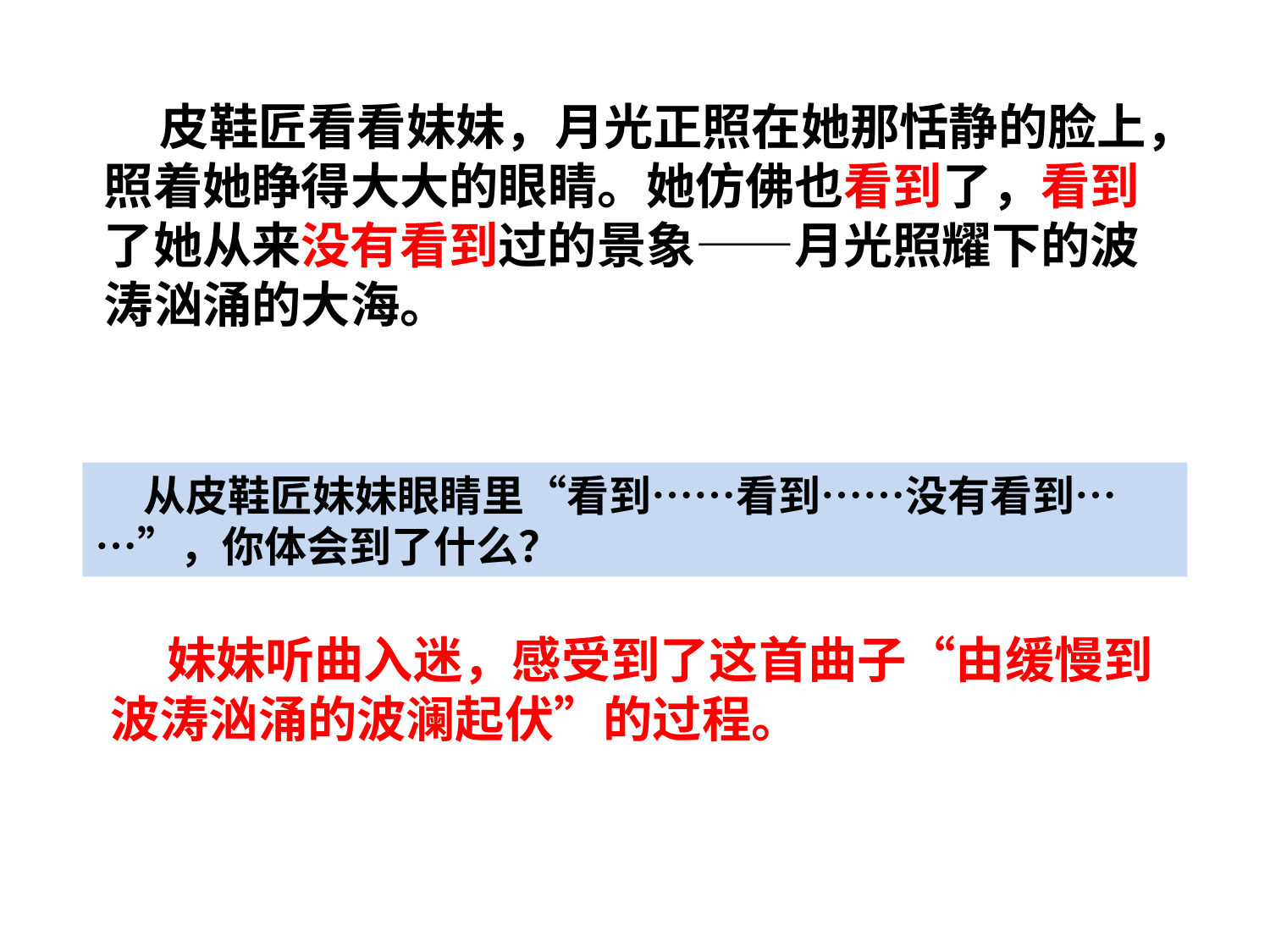

皮鞋匠看看妹妹，月光正照在她那恬静的脸上，照着她睁得大大的眼睛。她仿佛也看到了，看到了她从来没有看到过的景象——月光照耀下的波涛汹涌的大海。
    从皮鞋匠妹妹眼睛里“看到……看到……没有看到……”，你体会到了什么？
    妹妹听曲入迷，感受到了这首曲子“由缓慢到波涛汹涌的波澜起伏”的过程。